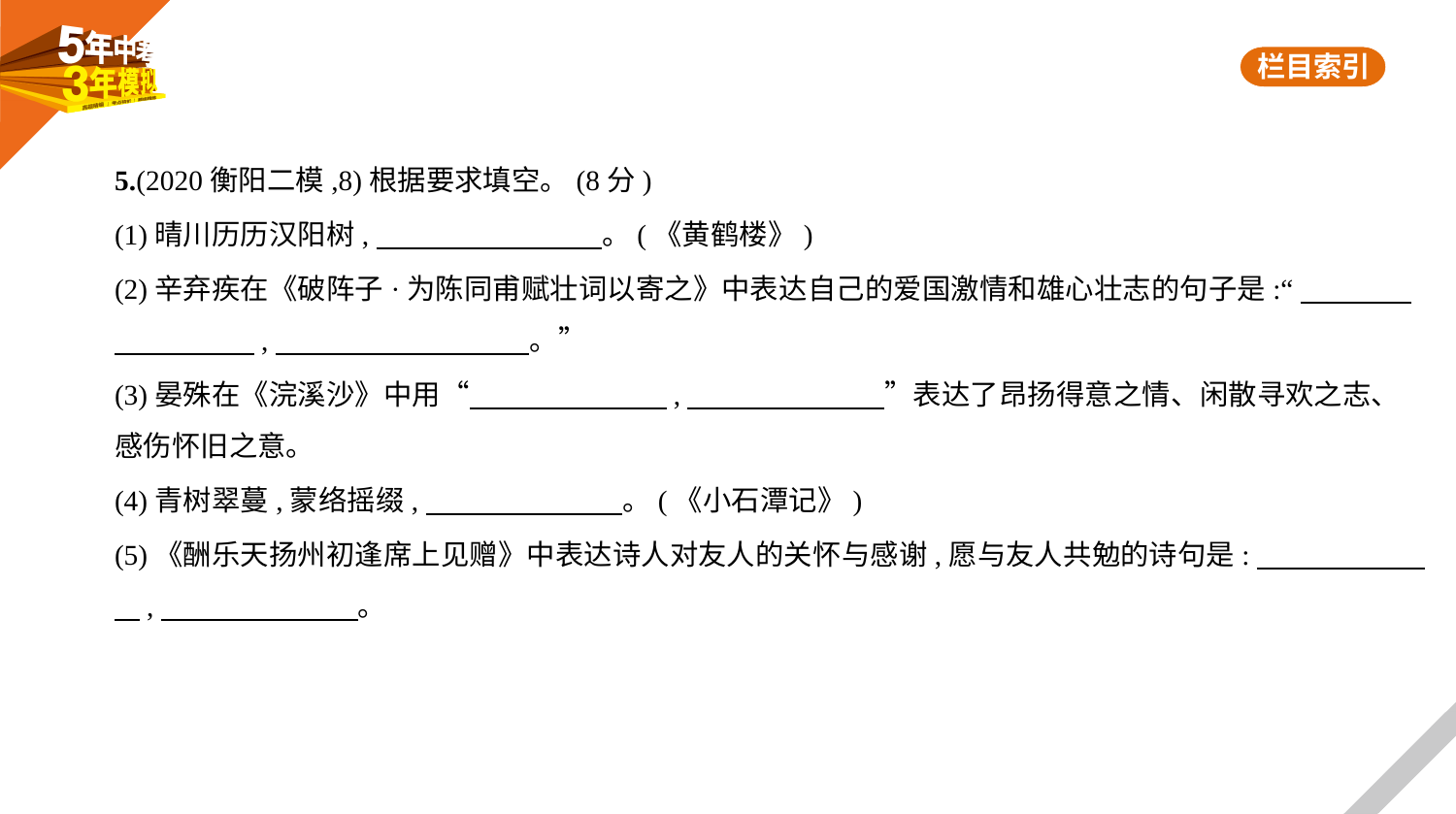

5.(2020衡阳二模,8)根据要求填空。(8分)
(1)晴川历历汉阳树,　　　　　　　    。(《黄鹤楼》)
(2)辛弃疾在《破阵子·为陈同甫赋壮词以寄之》中表达自己的爱国激情和雄心壮志的句子是:“　　　    
　　　　    ,　　　　　　　　    。”
(3)晏殊在《浣溪沙》中用“　　　　　　    ,　　　　　　    ”表达了昂扬得意之情、闲散寻欢之志、
感伤怀旧之意。
(4)青树翠蔓,蒙络摇缀,　　　　　　    。(《小石潭记》)
(5)《酬乐天扬州初逢席上见赠》中表达诗人对友人的关怀与感谢,愿与友人共勉的诗句是:　　　　　    
    ,　　　　　　    。